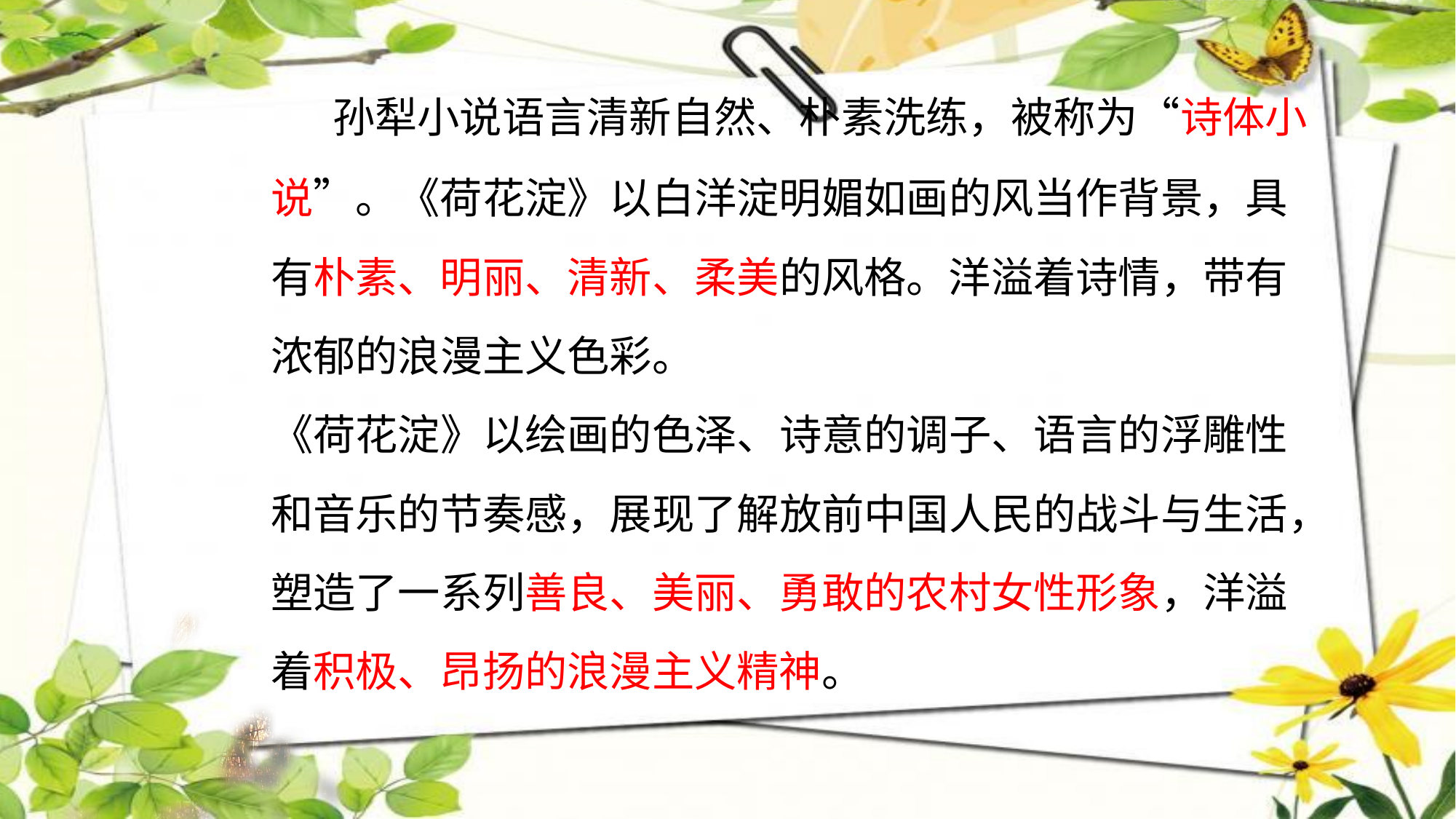

孙犁小说语言清新自然、朴素洗练，被称为“诗体小说”。《荷花淀》以白洋淀明媚如画的风当作背景，具有朴素、明丽、清新、柔美的风格。洋溢着诗情，带有浓郁的浪漫主义色彩。
《荷花淀》以绘画的色泽、诗意的调子、语言的浮雕性和音乐的节奏感，展现了解放前中国人民的战斗与生活，塑造了一系列善良、美丽、勇敢的农村女性形象，洋溢着积极、昂扬的浪漫主义精神。